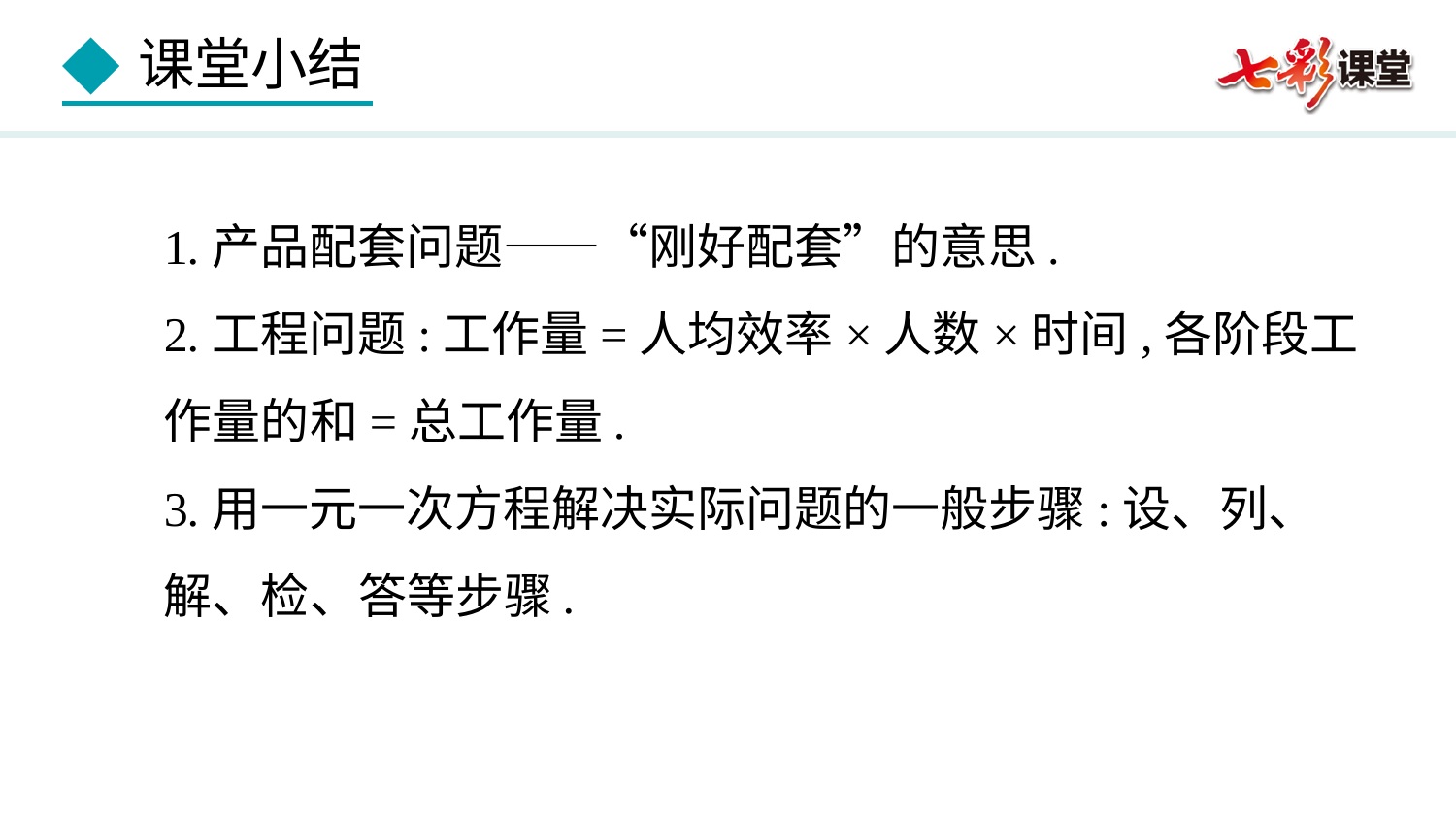

1.产品配套问题——“刚好配套”的意思.
2.工程问题:工作量=人均效率×人数×时间,各阶段工作量的和=总工作量.
3.用一元一次方程解决实际问题的一般步骤:设、列、解、检、答等步骤.